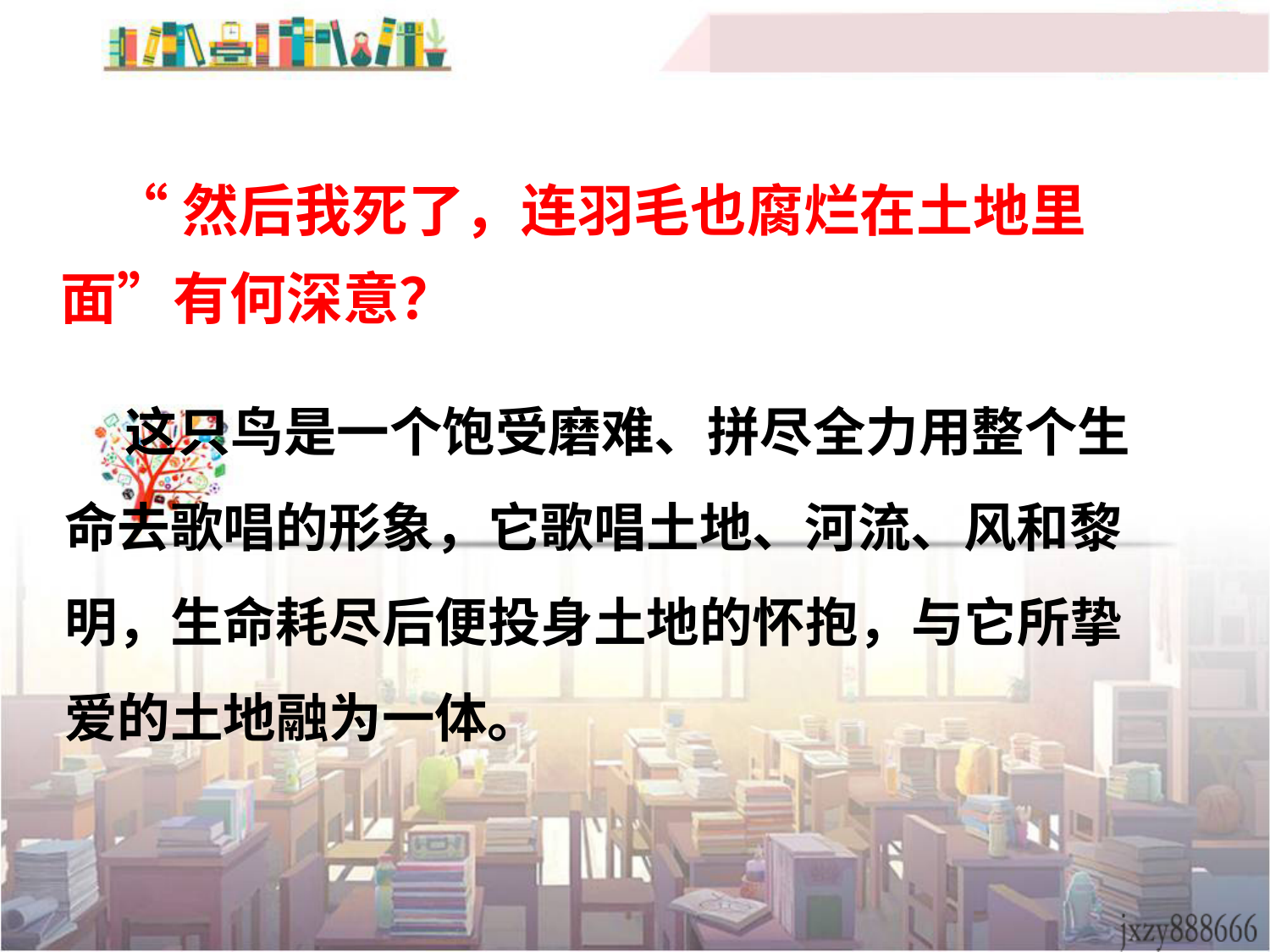

“然后我死了，连羽毛也腐烂在土地里面”有何深意？
    这只鸟是一个饱受磨难、拼尽全力用整个生命去歌唱的形象，它歌唱土地、河流、风和黎明，生命耗尽后便投身土地的怀抱，与它所挚爱的土地融为一体。